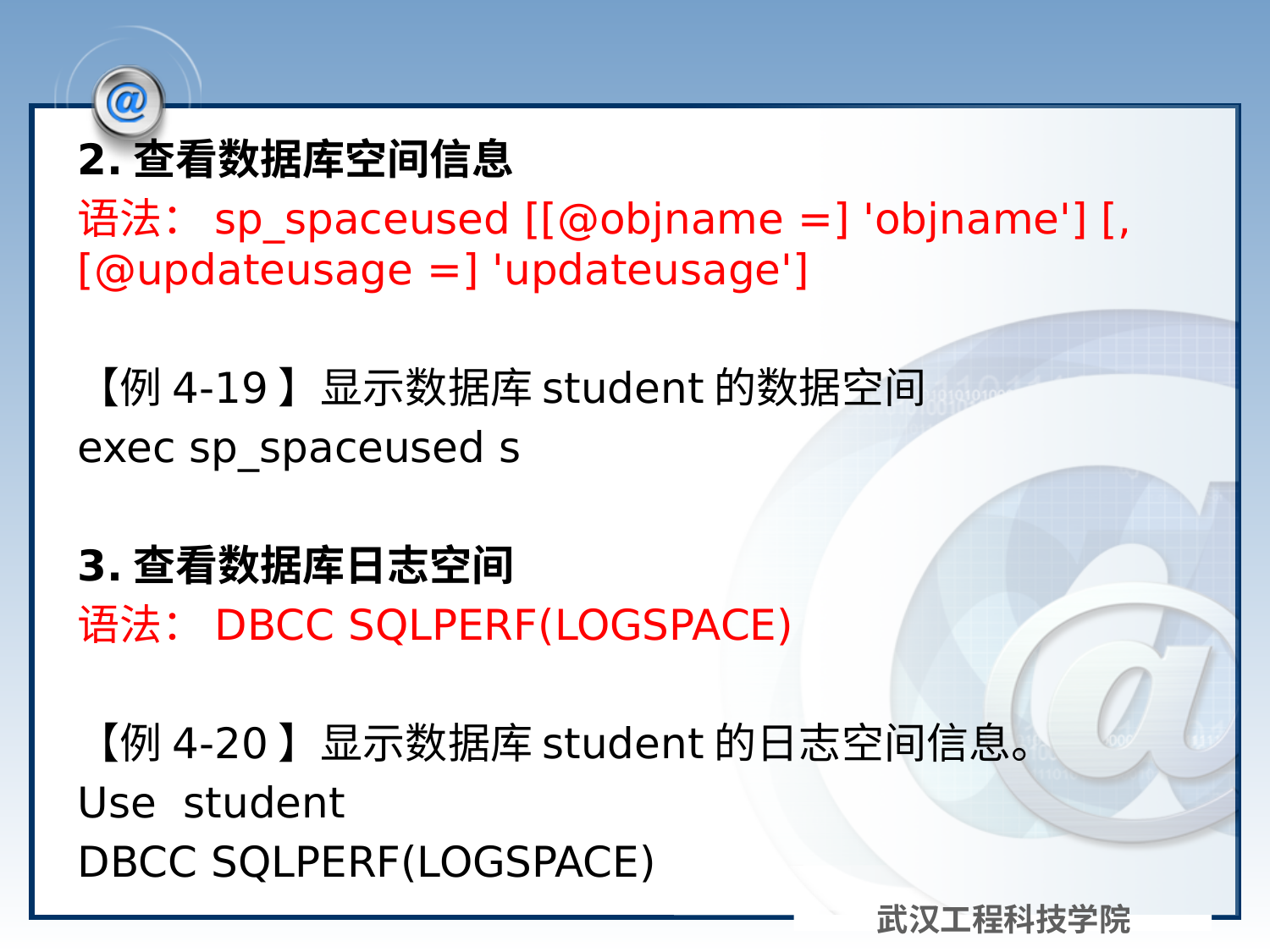

#
2.查看数据库空间信息
语法：sp_spaceused [[@objname =] 'objname'] [,[@updateusage =] 'updateusage']

【例4-19】显示数据库student的数据空间
exec sp_spaceused s

3.查看数据库日志空间
语法：DBCC SQLPERF(LOGSPACE)

【例4-20】显示数据库student的日志空间信息。
Use  student
DBCC SQLPERF(LOGSPACE)

武汉工程科技学院